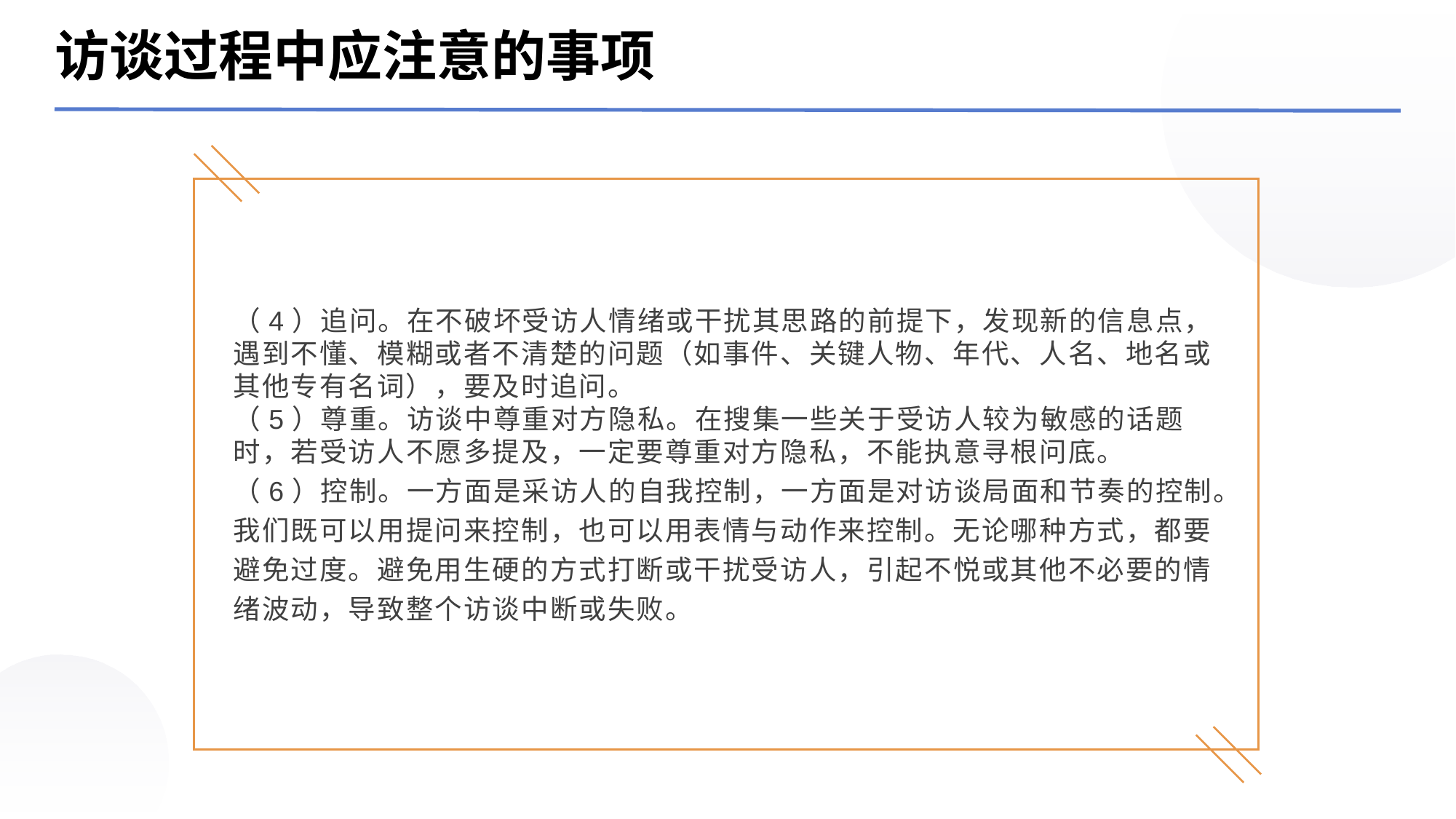

访谈过程中应注意的事项

（4）追问。在不破坏受访人情绪或干扰其思路的前提下，发现新的信息点，遇到不懂、模糊或者不清楚的问题（如事件、关键人物、年代、人名、地名或其他专有名词），要及时追问。
（5）尊重。访谈中尊重对方隐私。在搜集一些关于受访人较为敏感的话题时，若受访人不愿多提及，一定要尊重对方隐私，不能执意寻根问底。
（6）控制。一方面是采访人的自我控制，一方面是对访谈局面和节奏的控制。我们既可以用提问来控制，也可以用表情与动作来控制。无论哪种方式，都要避免过度。避免用生硬的方式打断或干扰受访人，引起不悦或其他不必要的情绪波动，导致整个访谈中断或失败。